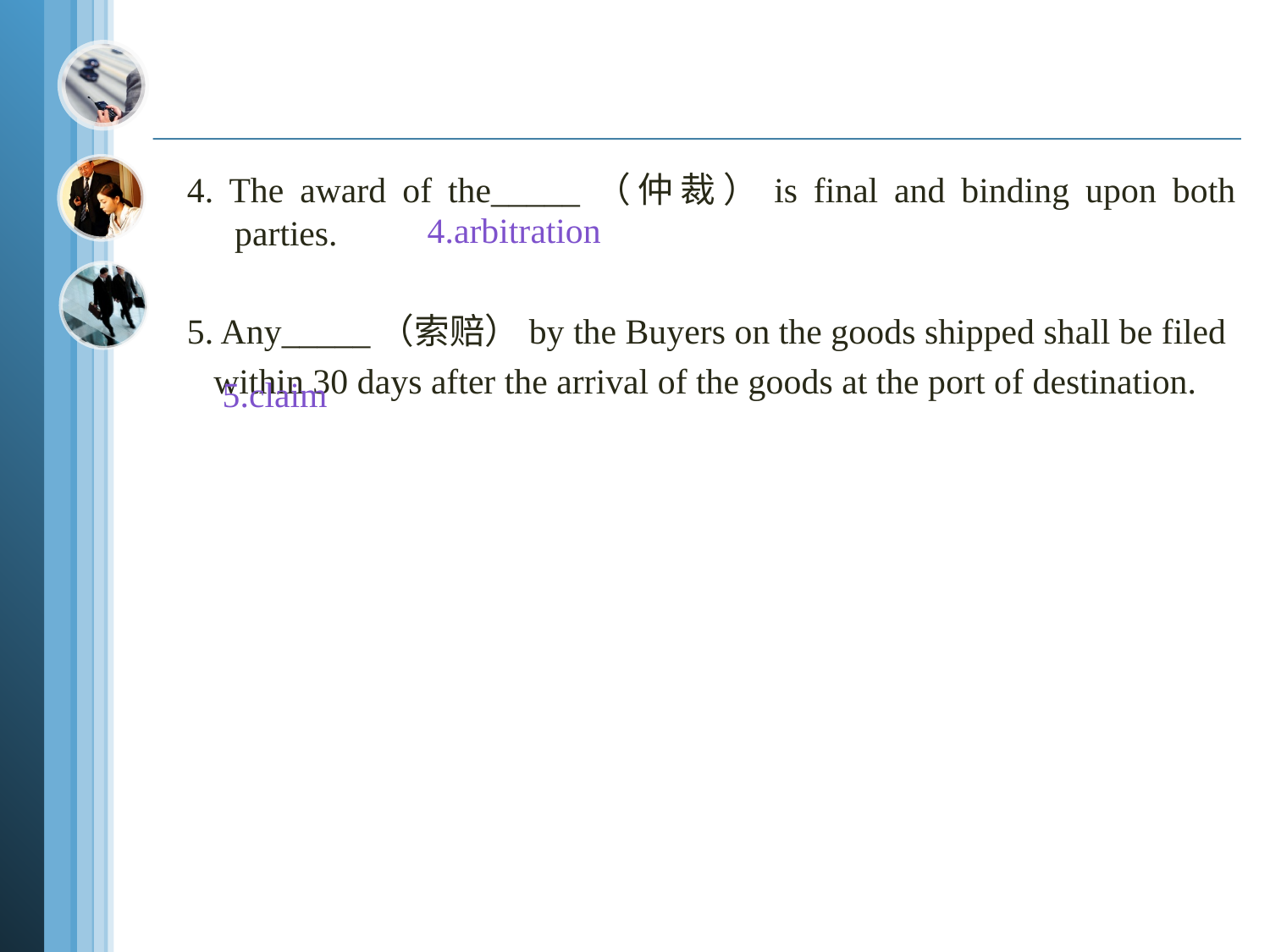

#
4. The award of the_____（仲裁）is final and binding upon both parties.

5. Any_____（索赔）by the Buyers on the goods shipped shall be filed
   within 30 days after the arrival of the goods at the port of destination.

 4.arbitration

 5.claim